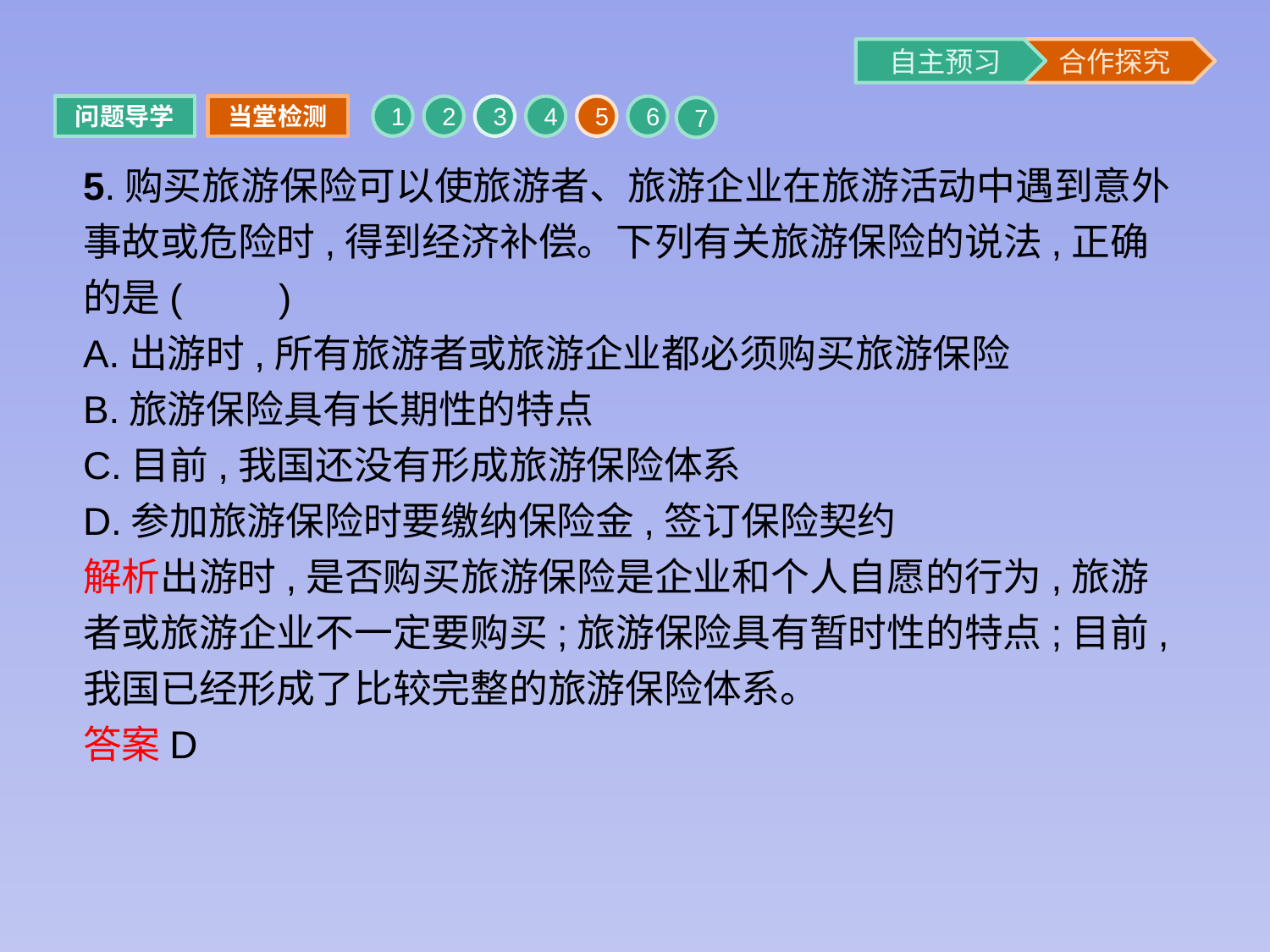

问题导学
当堂检测
1
2
3
4
5
6
7
5.购买旅游保险可以使旅游者、旅游企业在旅游活动中遇到意外事故或危险时,得到经济补偿。下列有关旅游保险的说法,正确的是(　　)
A.出游时,所有旅游者或旅游企业都必须购买旅游保险
B.旅游保险具有长期性的特点
C.目前,我国还没有形成旅游保险体系
D.参加旅游保险时要缴纳保险金,签订保险契约
解析出游时,是否购买旅游保险是企业和个人自愿的行为,旅游者或旅游企业不一定要购买;旅游保险具有暂时性的特点;目前,我国已经形成了比较完整的旅游保险体系。
答案D